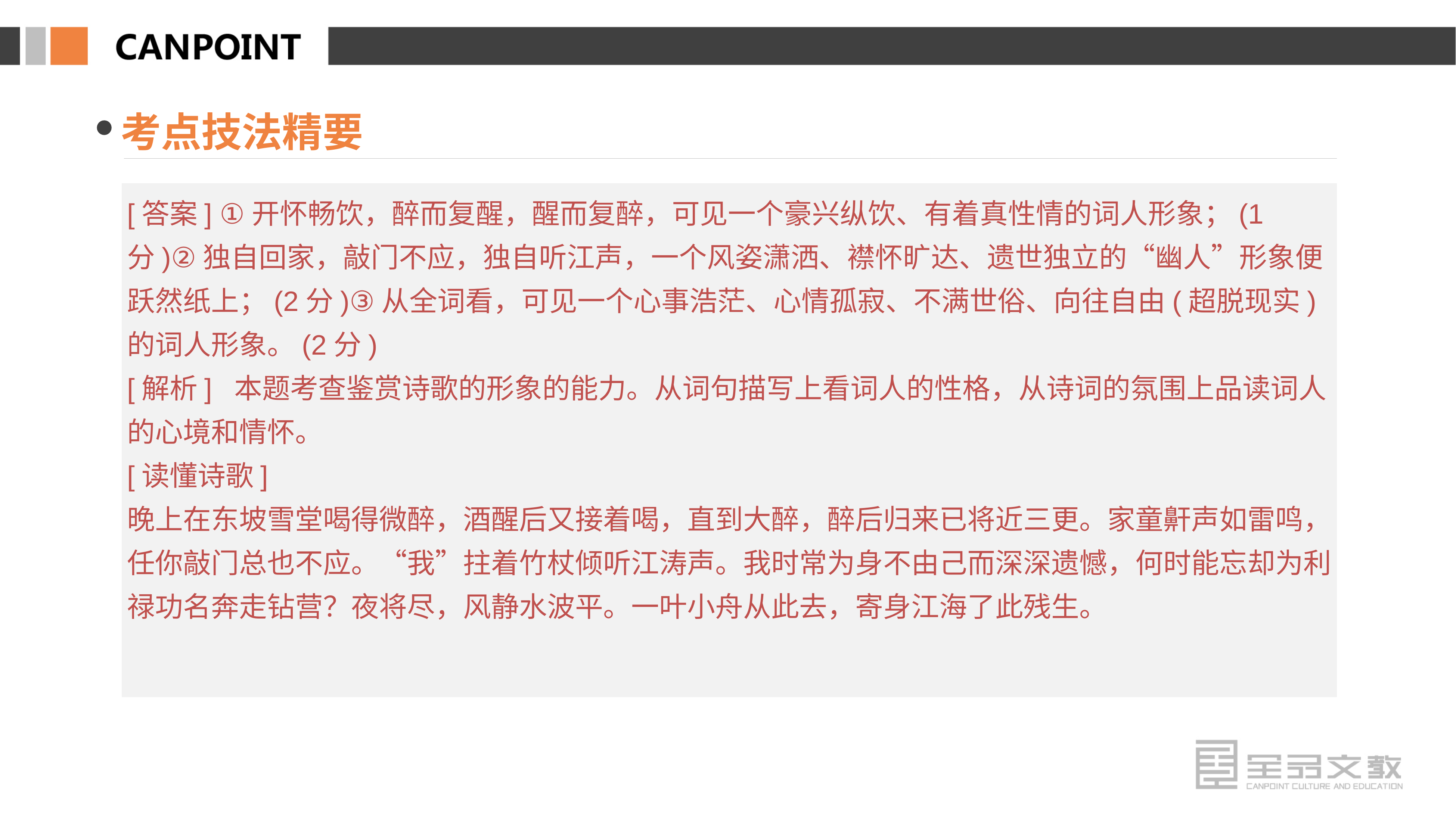

考点技法精要

[答案] ①开怀畅饮，醉而复醒，醒而复醉，可见一个豪兴纵饮、有着真性情的词人形象；(1分)②独自回家，敲门不应，独自听江声，一个风姿潇洒、襟怀旷达、遗世独立的“幽人”形象便跃然纸上；(2分)③从全词看，可见一个心事浩茫、心情孤寂、不满世俗、向往自由(超脱现实)的词人形象。(2分)
[解析]  本题考查鉴赏诗歌的形象的能力。从词句描写上看词人的性格，从诗词的氛围上品读词人的心境和情怀。
[读懂诗歌]
晚上在东坡雪堂喝得微醉，酒醒后又接着喝，直到大醉，醉后归来已将近三更。家童鼾声如雷鸣，任你敲门总也不应。“我”拄着竹杖倾听江涛声。我时常为身不由己而深深遗憾，何时能忘却为利禄功名奔走钻营？夜将尽，风静水波平。一叶小舟从此去，寄身江海了此残生。